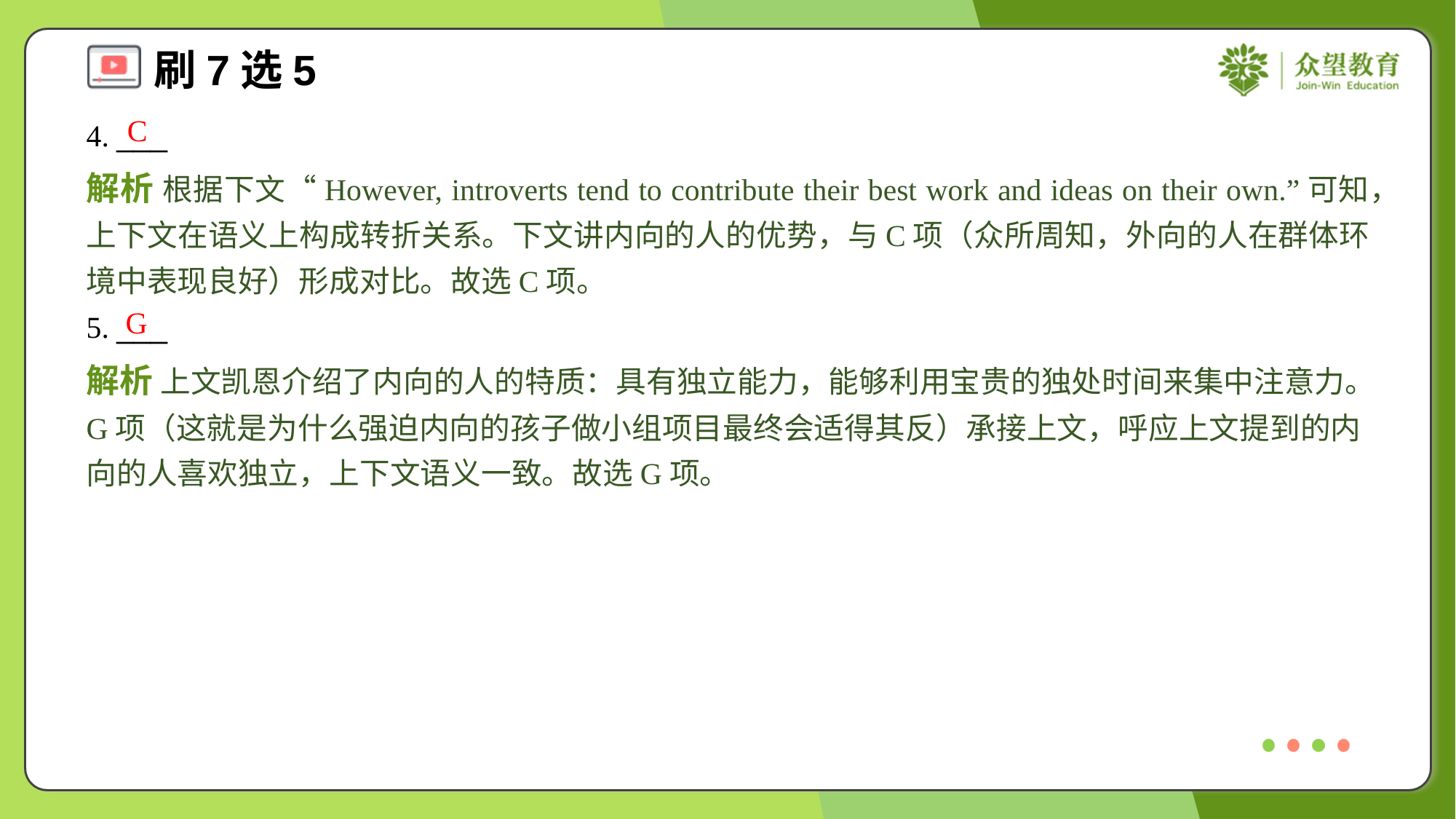

C
4. ___
解析 根据下文“However, introverts tend to contribute their best work and ideas on their own.”可知，上下文在语义上构成转折关系。下文讲内向的人的优势，与C项（众所周知，外向的人在群体环境中表现良好）形成对比。故选C项。
G
5. ___
解析 上文凯恩介绍了内向的人的特质：具有独立能力，能够利用宝贵的独处时间来集中注意力。G项（这就是为什么强迫内向的孩子做小组项目最终会适得其反）承接上文，呼应上文提到的内向的人喜欢独立，上下文语义一致。故选G项。